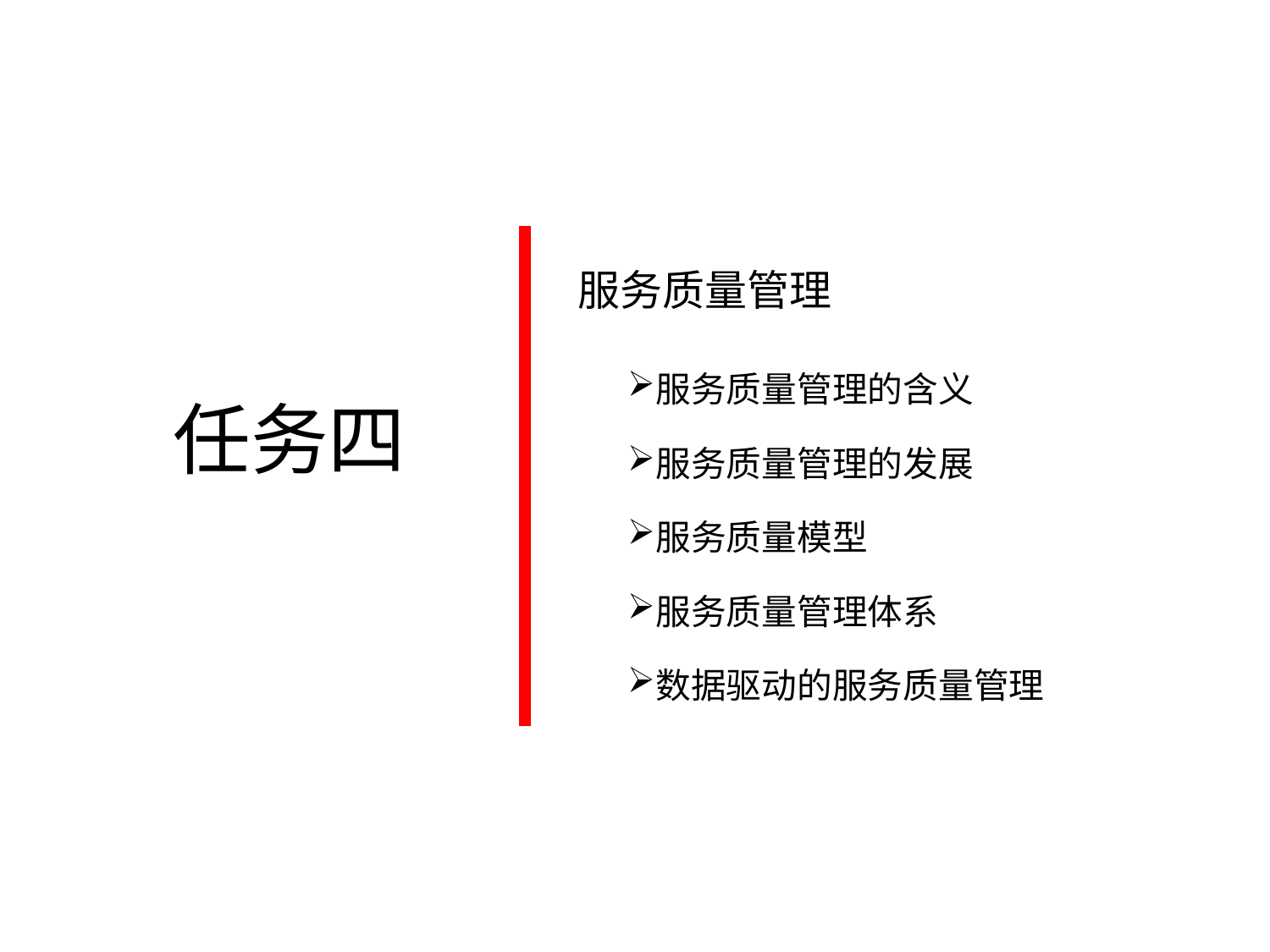

服务质量管理
服务质量管理的含义
服务质量管理的发展
服务质量模型
服务质量管理体系
数据驱动的服务质量管理

任务四